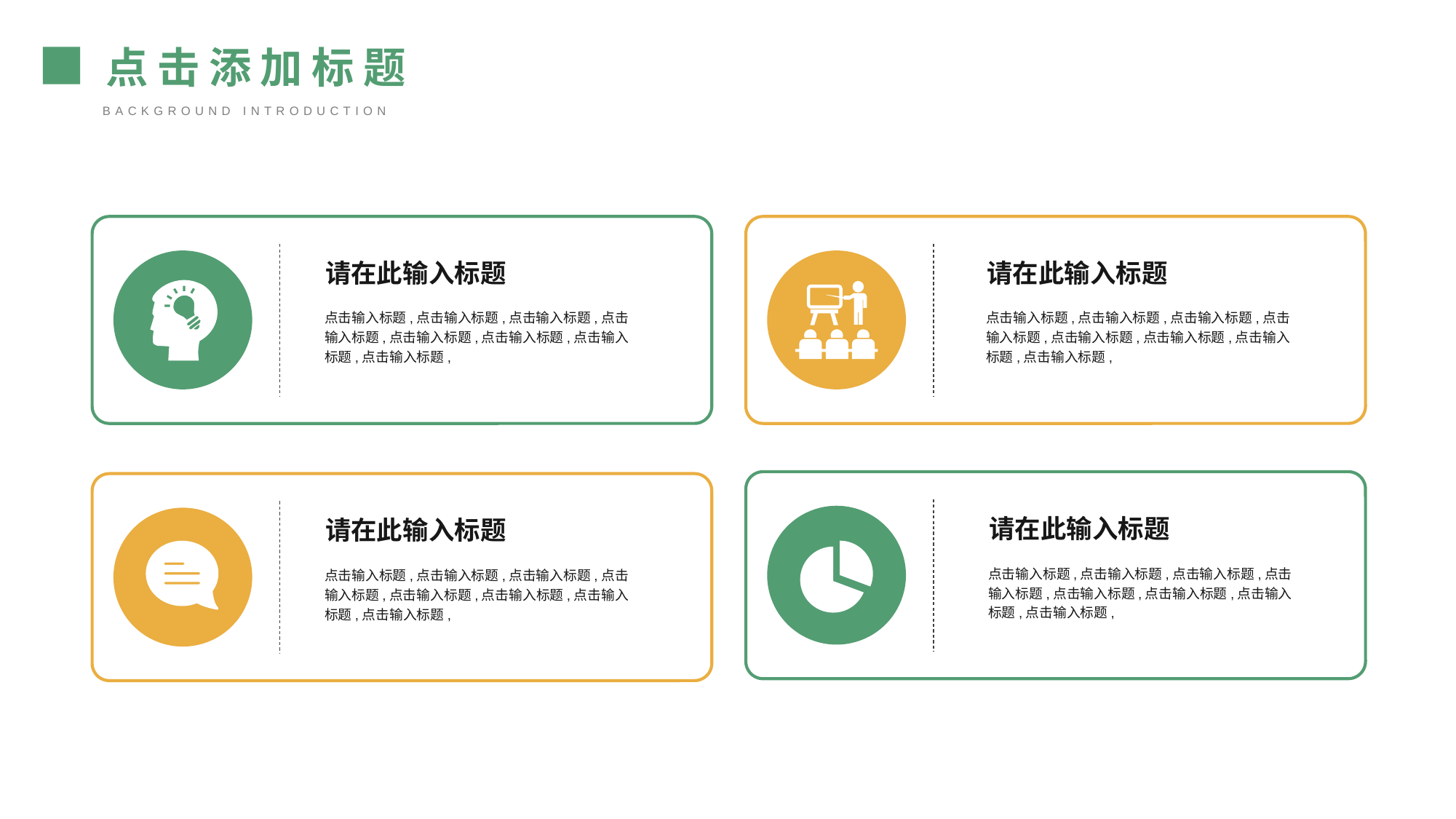

点击添加标题
background introduction

请在此输入标题
点击输入标题,点击输入标题,点击输入标题,点击输入标题,点击输入标题,点击输入标题,点击输入标题,点击输入标题,
请在此输入标题
点击输入标题,点击输入标题,点击输入标题,点击输入标题,点击输入标题,点击输入标题,点击输入标题,点击输入标题,

请在此输入标题
点击输入标题,点击输入标题,点击输入标题,点击输入标题,点击输入标题,点击输入标题,点击输入标题,点击输入标题,
请在此输入标题
点击输入标题,点击输入标题,点击输入标题,点击输入标题,点击输入标题,点击输入标题,点击输入标题,点击输入标题,